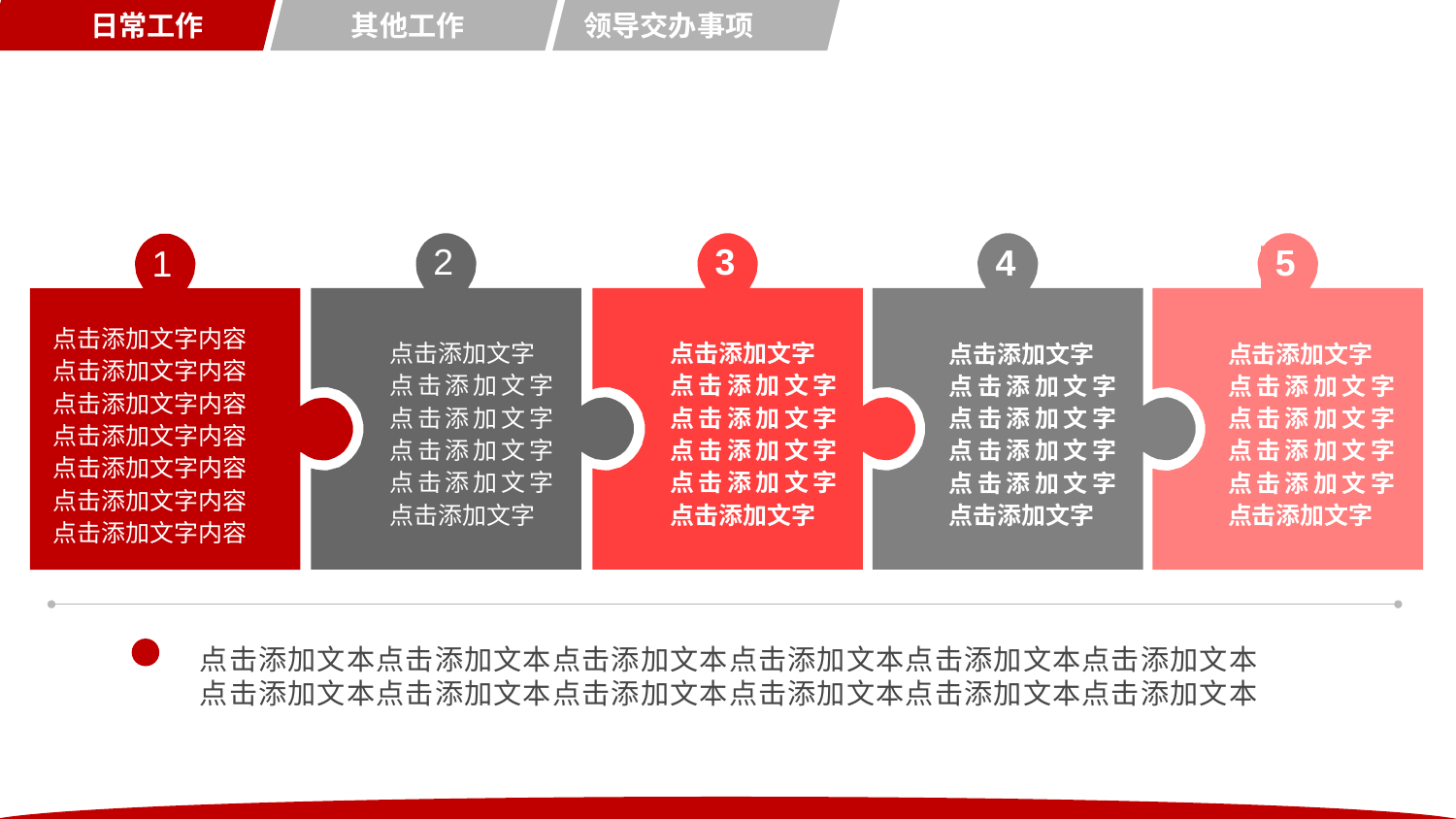

日常工作

其他工作

领导交办事项

2
点击添加文字
点击添加文字点击添加文字点击添加文字点击添加文字点击添加文字

3
点击添加文字
点击添加文字点击添加文字点击添加文字点击添加文字点击添加文字

4
点击添加文字
点击添加文字点击添加文字点击添加文字点击添加文字点击添加文字

5
点击添加文字
点击添加文字点击添加文字点击添加文字点击添加文字点击添加文字

1
点击添加文字内容
点击添加文字内容
点击添加文字内容
点击添加文字内容
点击添加文字内容
点击添加文字内容
点击添加文字内容
点击添加文本点击添加文本点击添加文本点击添加文本点击添加文本点击添加文本
点击添加文本点击添加文本点击添加文本点击添加文本点击添加文本点击添加文本